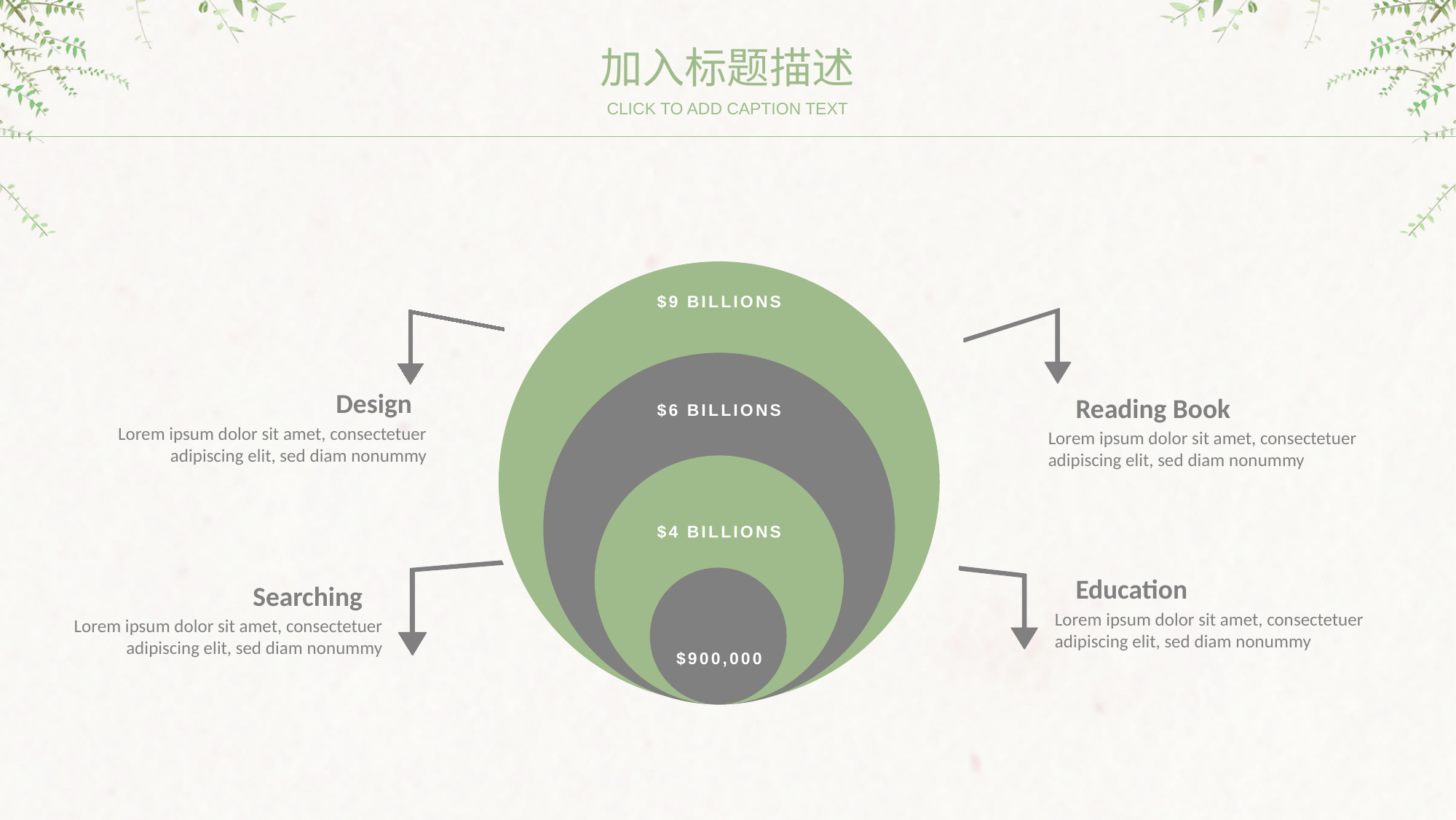

加入标题描述
CLICK TO ADD CAPTION TEXT

$9 BILLIONS
$6 BILLIONS
$4 BILLIONS
$900,000

Design
Lorem ipsum dolor sit amet, consectetuer adipiscing elit, sed diam nonummy
Reading Book
Lorem ipsum dolor sit amet, consectetuer adipiscing elit, sed diam nonummy

Education
Lorem ipsum dolor sit amet, consectetuer adipiscing elit, sed diam nonummy
Searching
Lorem ipsum dolor sit amet, consectetuer adipiscing elit, sed diam nonummy